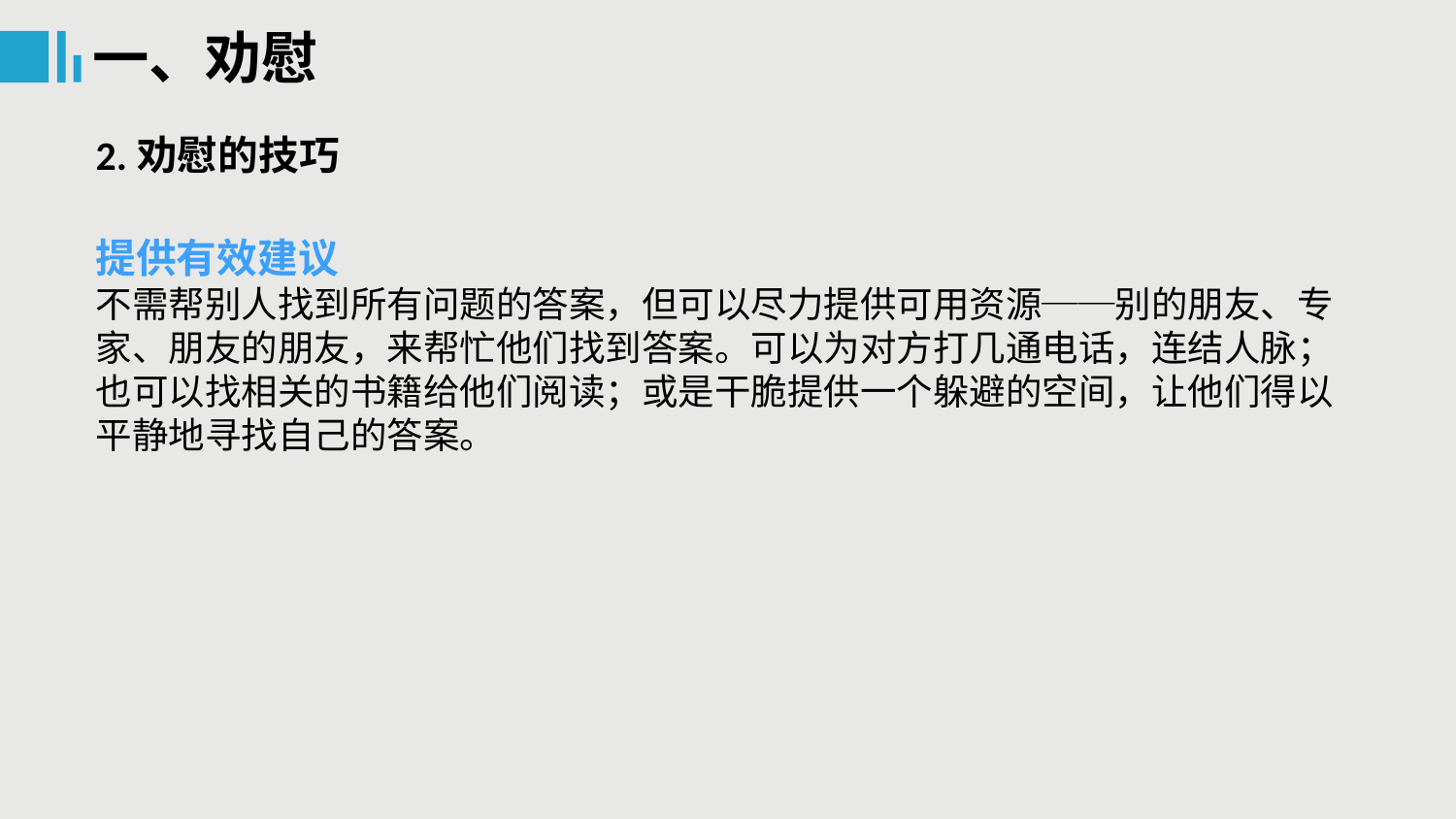

一、劝慰

2.劝慰的技巧
提供有效建议
不需帮别人找到所有问题的答案，但可以尽力提供可用资源──别的朋友、专家、朋友的朋友，来帮忙他们找到答案。可以为对方打几通电话，连结人脉；也可以找相关的书籍给他们阅读；或是干脆提供一个躲避的空间，让他们得以平静地寻找自己的答案。